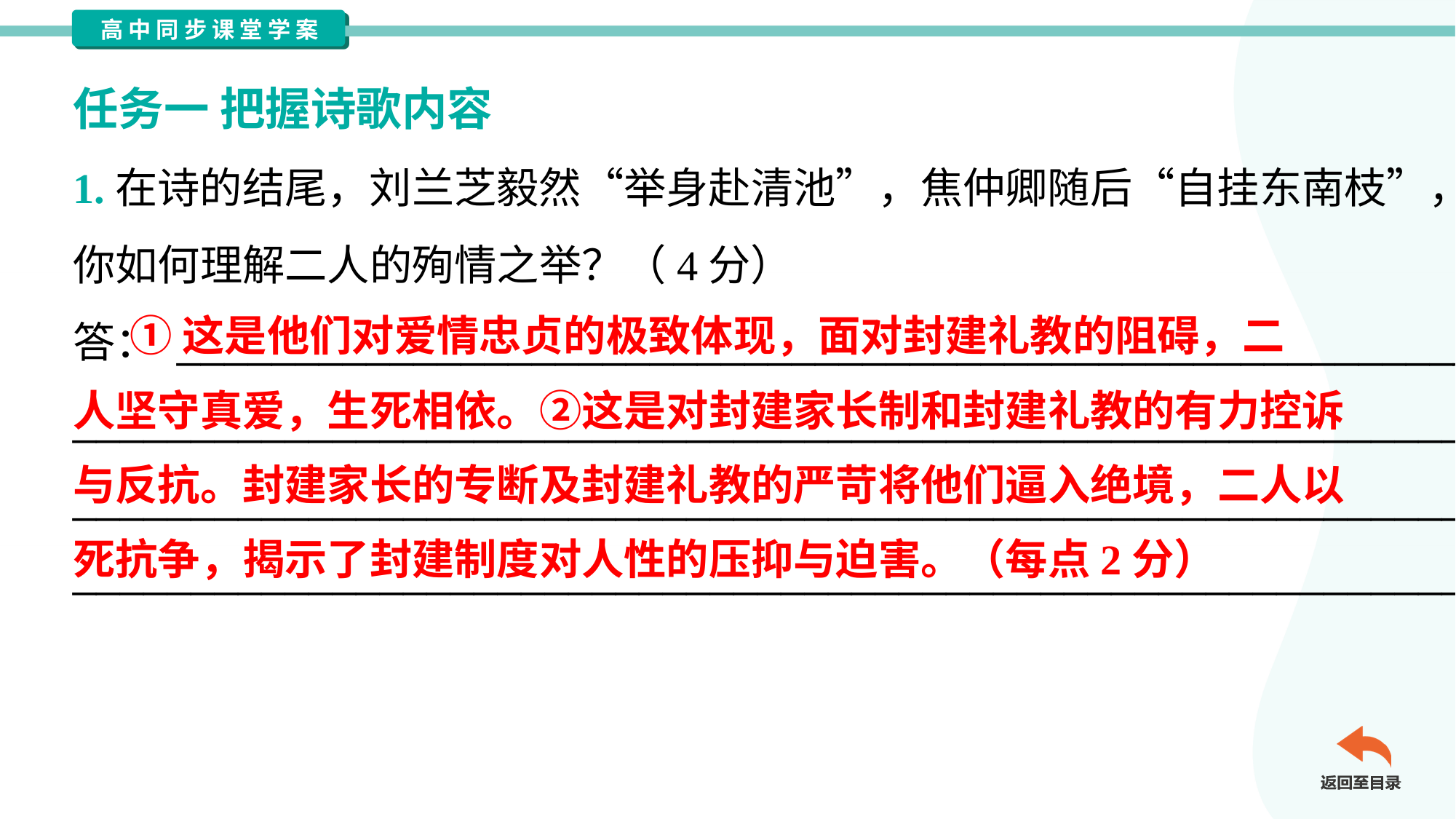

任务一 把握诗歌内容
1.在诗的结尾，刘兰芝毅然“举身赴清池”，焦仲卿随后“自挂东南枝”，
你如何理解二人的殉情之举？（4分）
答： ________________________________________________________
_____________________________________________________________
_____________________________________________________________
_____________________________________________________________
      ①这是他们对爱情忠贞的极致体现，面对封建礼教的阻碍，二
人坚守真爱，生死相依。②这是对封建家长制和封建礼教的有力控诉
与反抗。封建家长的专断及封建礼教的严苛将他们逼入绝境，二人以
死抗争，揭示了封建制度对人性的压抑与迫害。（每点2分）